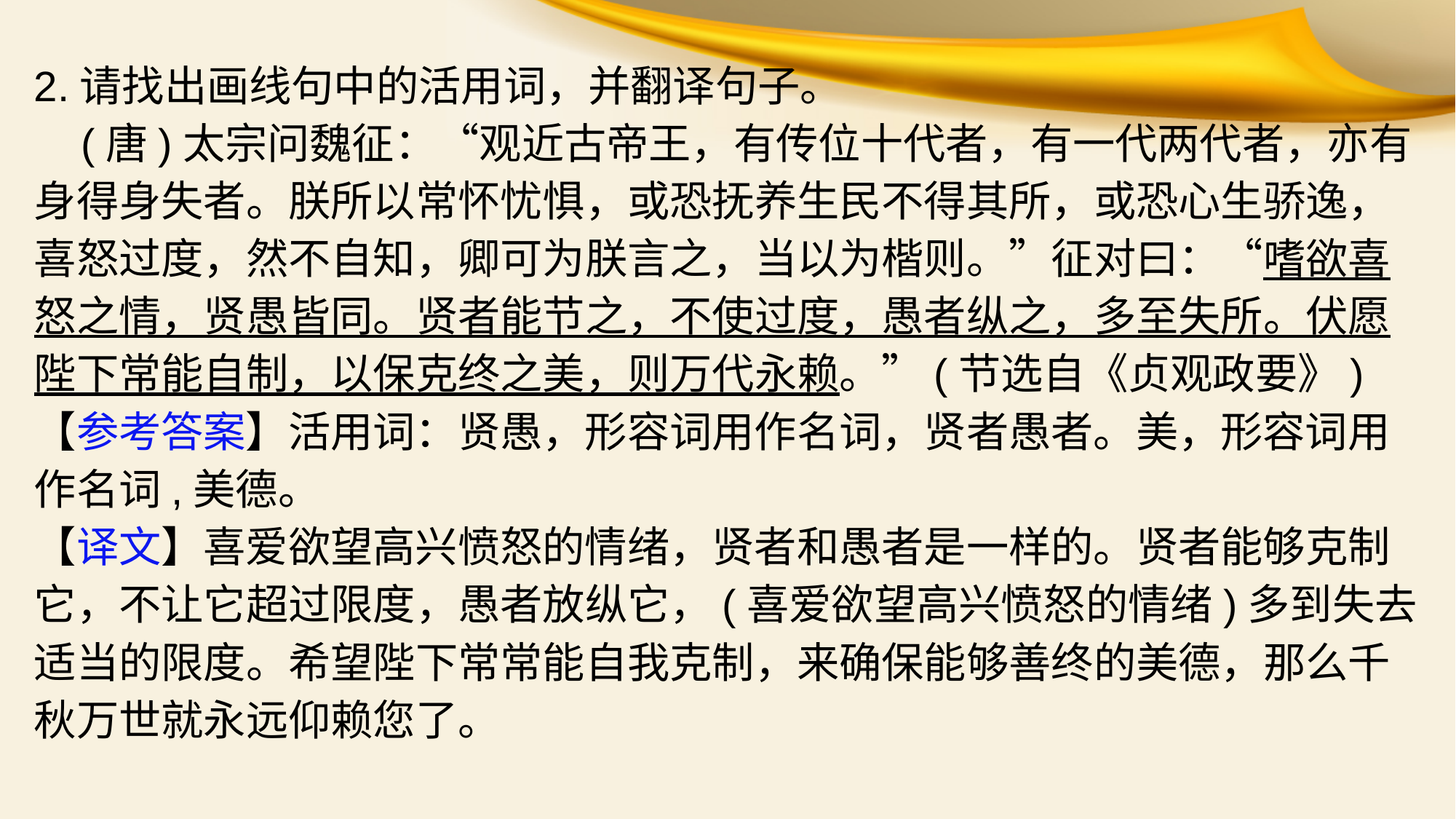

2.请找出画线句中的活用词，并翻译句子。
    (唐)太宗问魏征：“观近古帝王，有传位十代者，有一代两代者，亦有身得身失者。朕所以常怀忧惧，或恐抚养生民不得其所，或恐心生骄逸，喜怒过度，然不自知，卿可为朕言之，当以为楷则。”征对曰：“嗜欲喜怒之情，贤愚皆同。贤者能节之，不使过度，愚者纵之，多至失所。伏愿陛下常能自制，以保克终之美，则万代永赖。”(节选自《贞观政要》)
【参考答案】活用词：贤愚，形容词用作名词，贤者愚者。美，形容词用作名词,美德。
【译文】喜爱欲望高兴愤怒的情绪，贤者和愚者是一样的。贤者能够克制它，不让它超过限度，愚者放纵它，(喜爱欲望高兴愤怒的情绪)多到失去适当的限度。希望陛下常常能自我克制，来确保能够善终的美德，那么千秋万世就永远仰赖您了。